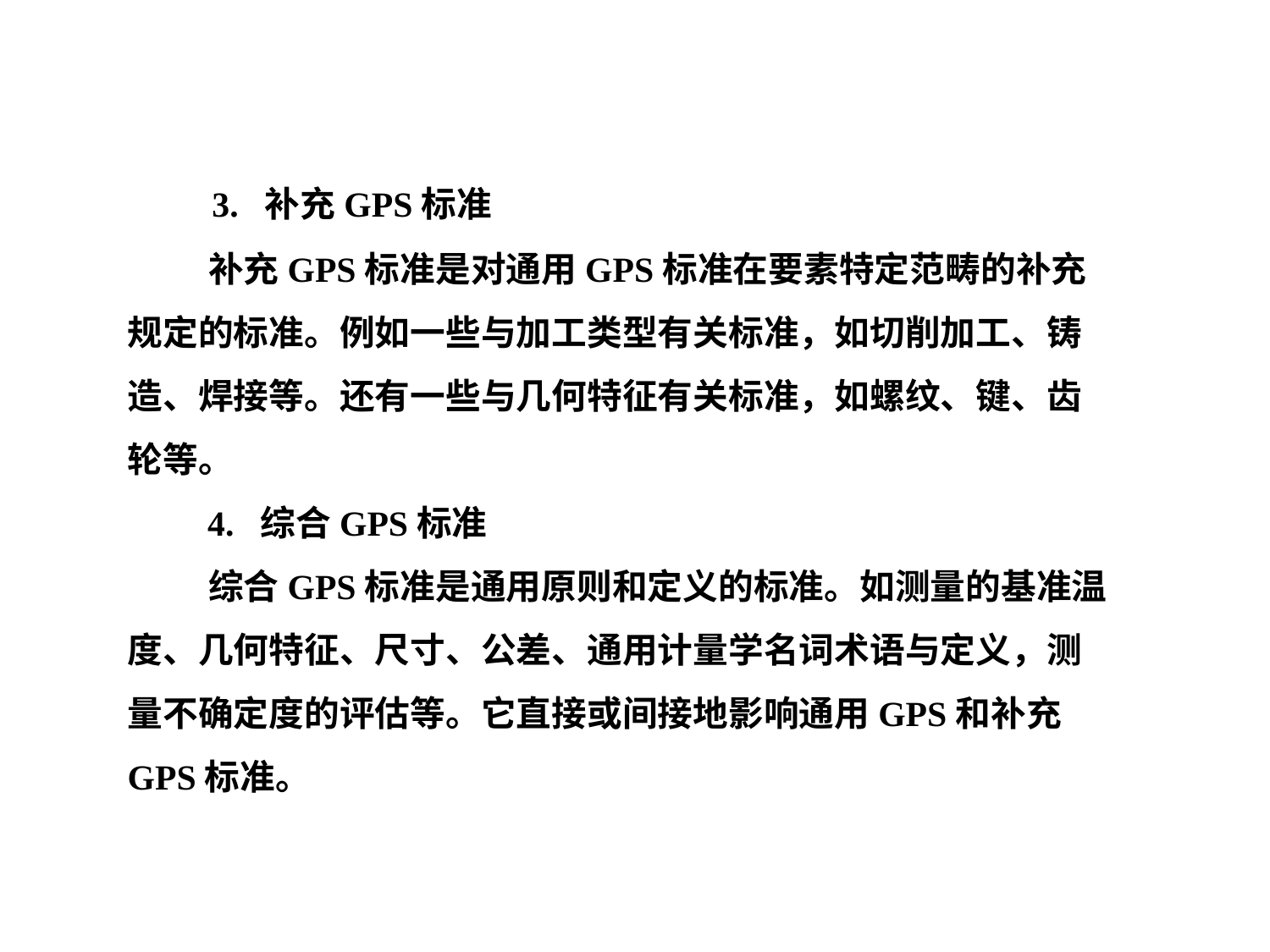

23
        3.  补充GPS标准
         补充GPS标准是对通用GPS标准在要素特定范畴的补充规定的标准。例如一些与加工类型有关标准，如切削加工、铸造、焊接等。还有一些与几何特征有关标准，如螺纹、键、齿轮等。
         4.  综合GPS标准
         综合GPS标准是通用原则和定义的标准。如测量的基准温度、几何特征、尺寸、公差、通用计量学名词术语与定义，测量不确定度的评估等。它直接或间接地影响通用GPS和补充GPS标准。